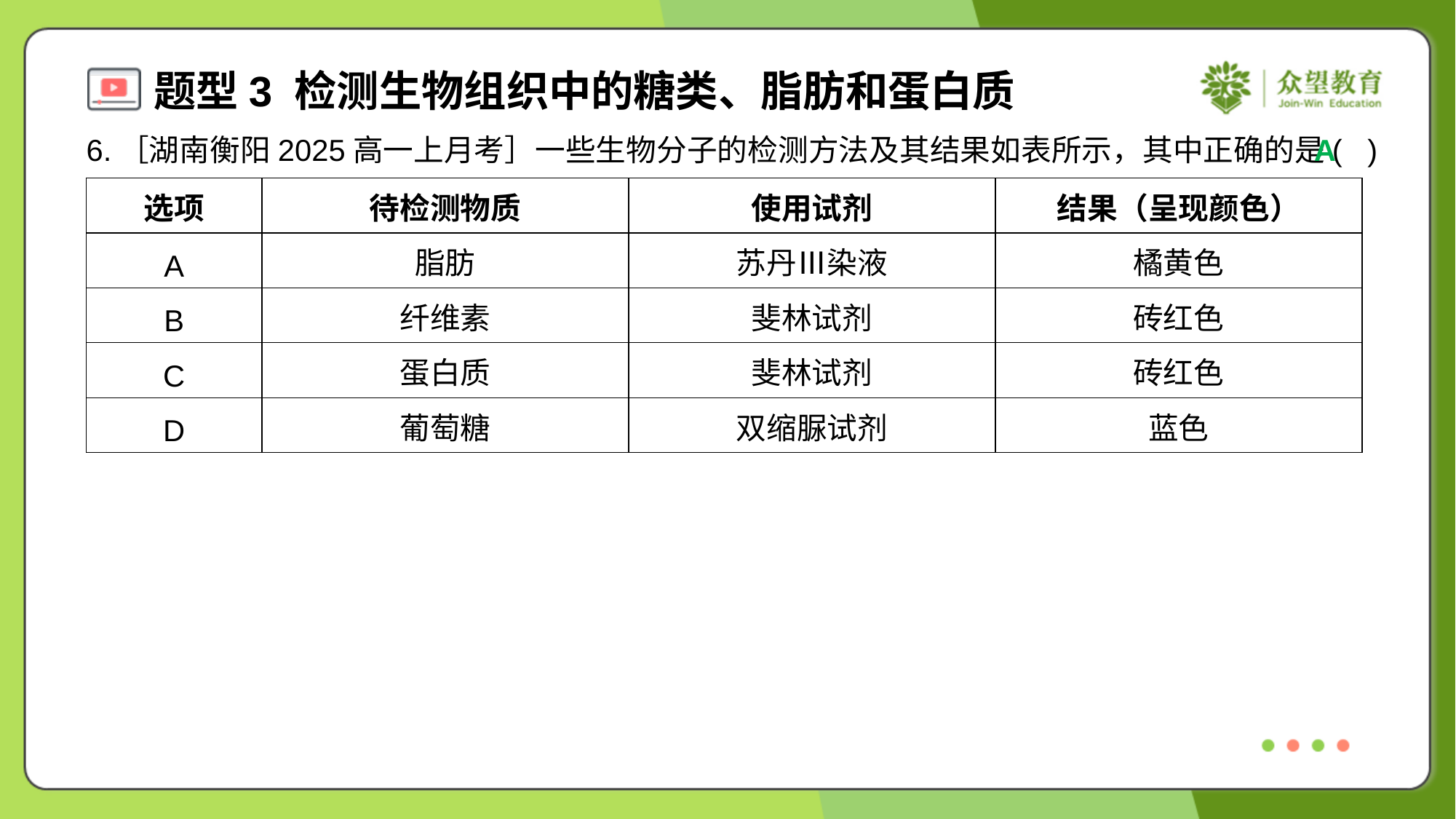

6.［湖南衡阳2025高一上月考］一些生物分子的检测方法及其结果如表所示，其中正确的是(   )
A
| 选项 | 待检测物质 | 使用试剂 | 结果（呈现颜色） |
| --- | --- | --- | --- |
| A | 脂肪 | 苏丹Ⅲ染液 | 橘黄色 |
| B | 纤维素 | 斐林试剂 | 砖红色 |
| C | 蛋白质 | 斐林试剂 | 砖红色 |
| D | 葡萄糖 | 双缩脲试剂 | 蓝色 |